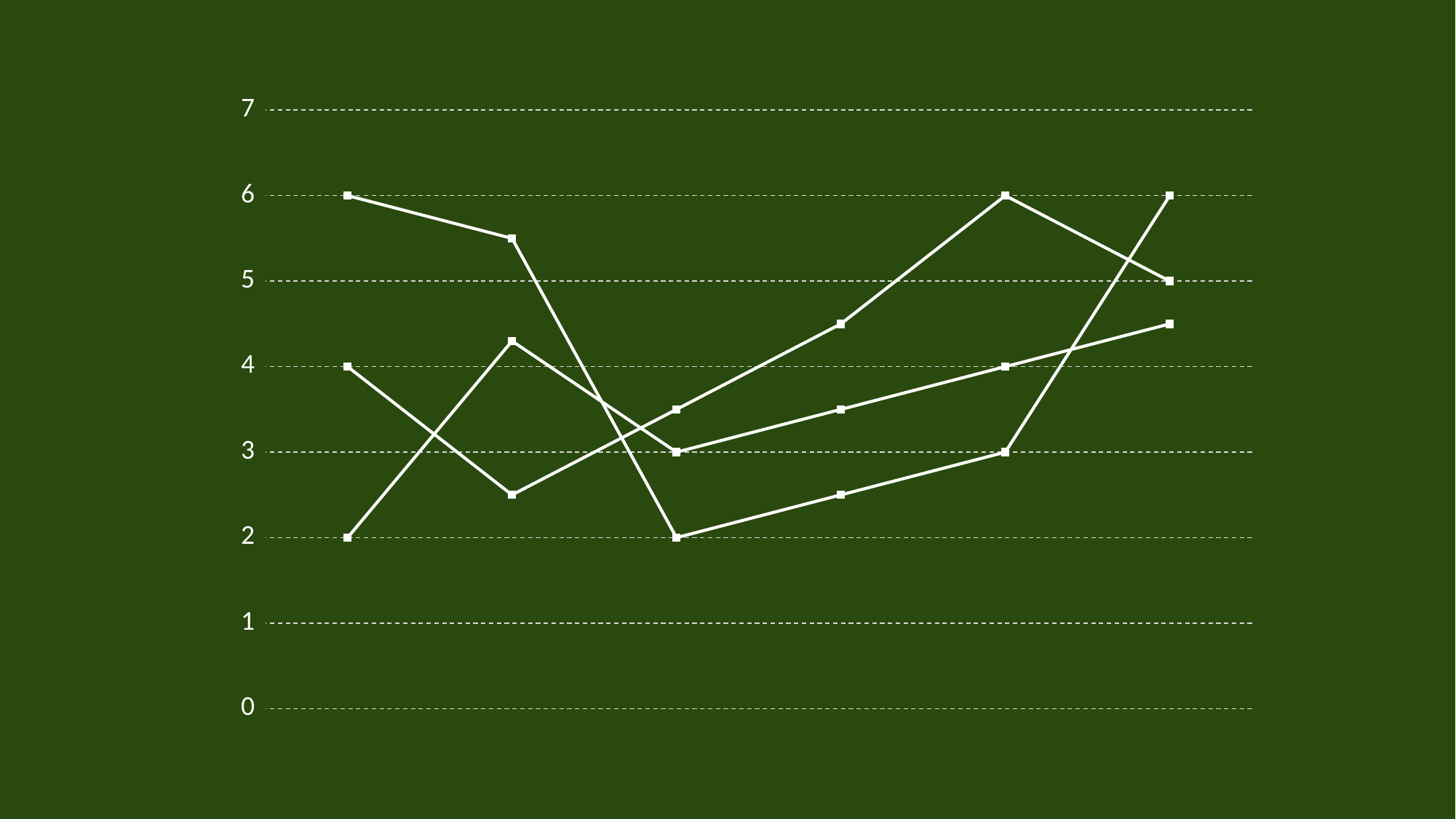

### Chart

| Category | 系列 1 | 列1 | 列2 |
|---|---|---|---|
| 类别 1 | 4.0 | 2.0 | 6.0 |
| 类别 2 | 2.5 | 4.3 | 5.5 |
| 类别 3 | 3.5 | 3.0 | 2.0 |
| 类别 4 | 4.5 | 3.5 | 2.5 |
| 类别 5 | 6.0 | 4.0 | 3.0 |
| 类别 6 | 5.0 | 4.5 | 6.0 |